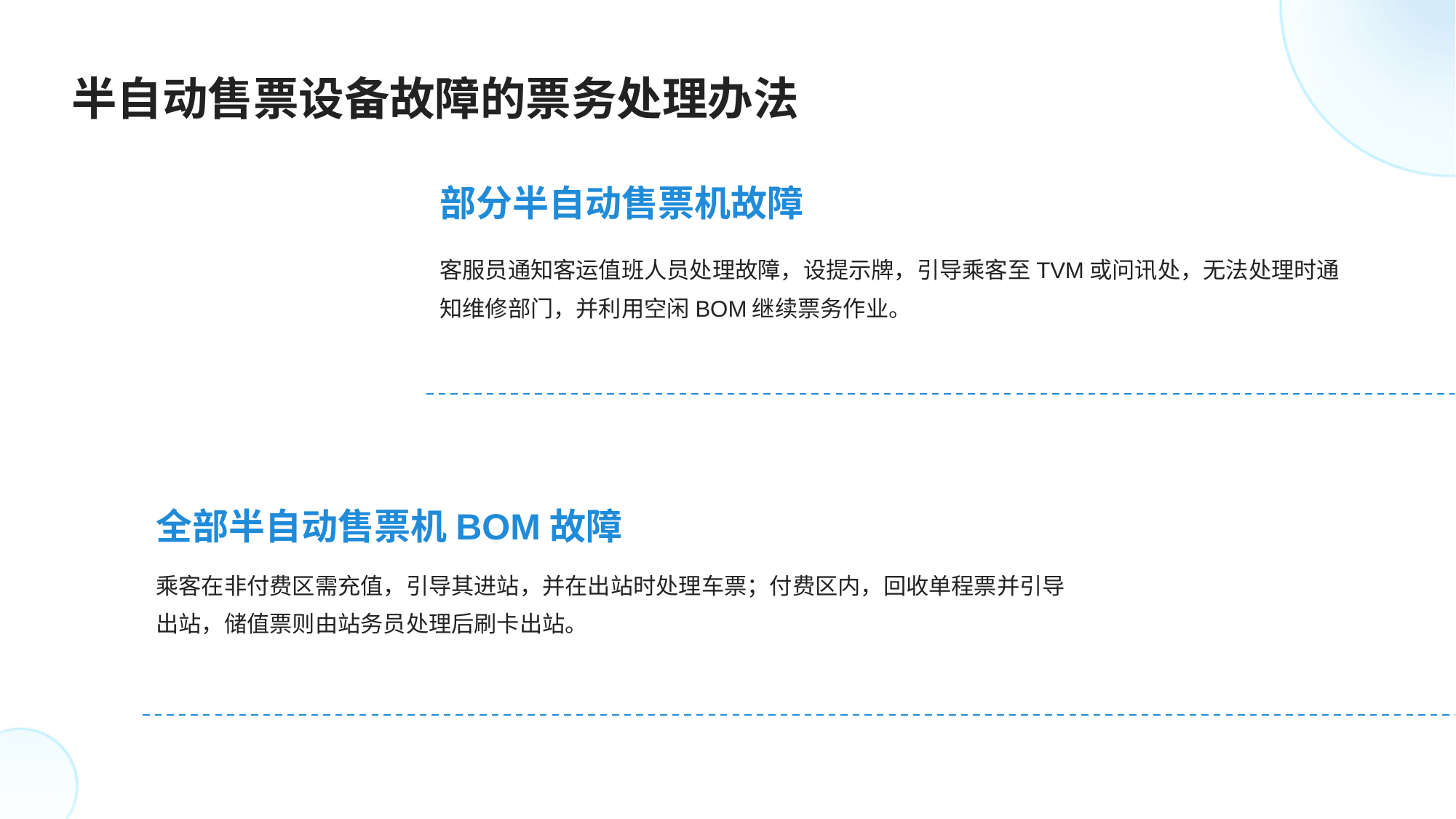

半自动售票设备故障的票务处理办法
部分半自动售票机故障
客服员通知客运值班人员处理故障，设提示牌，引导乘客至TVM或问讯处，无法处理时通知维修部门，并利用空闲BOM继续票务作业。
全部半自动售票机BOM故障
乘客在非付费区需充值，引导其进站，并在出站时处理车票；付费区内，回收单程票并引导出站，储值票则由站务员处理后刷卡出站。